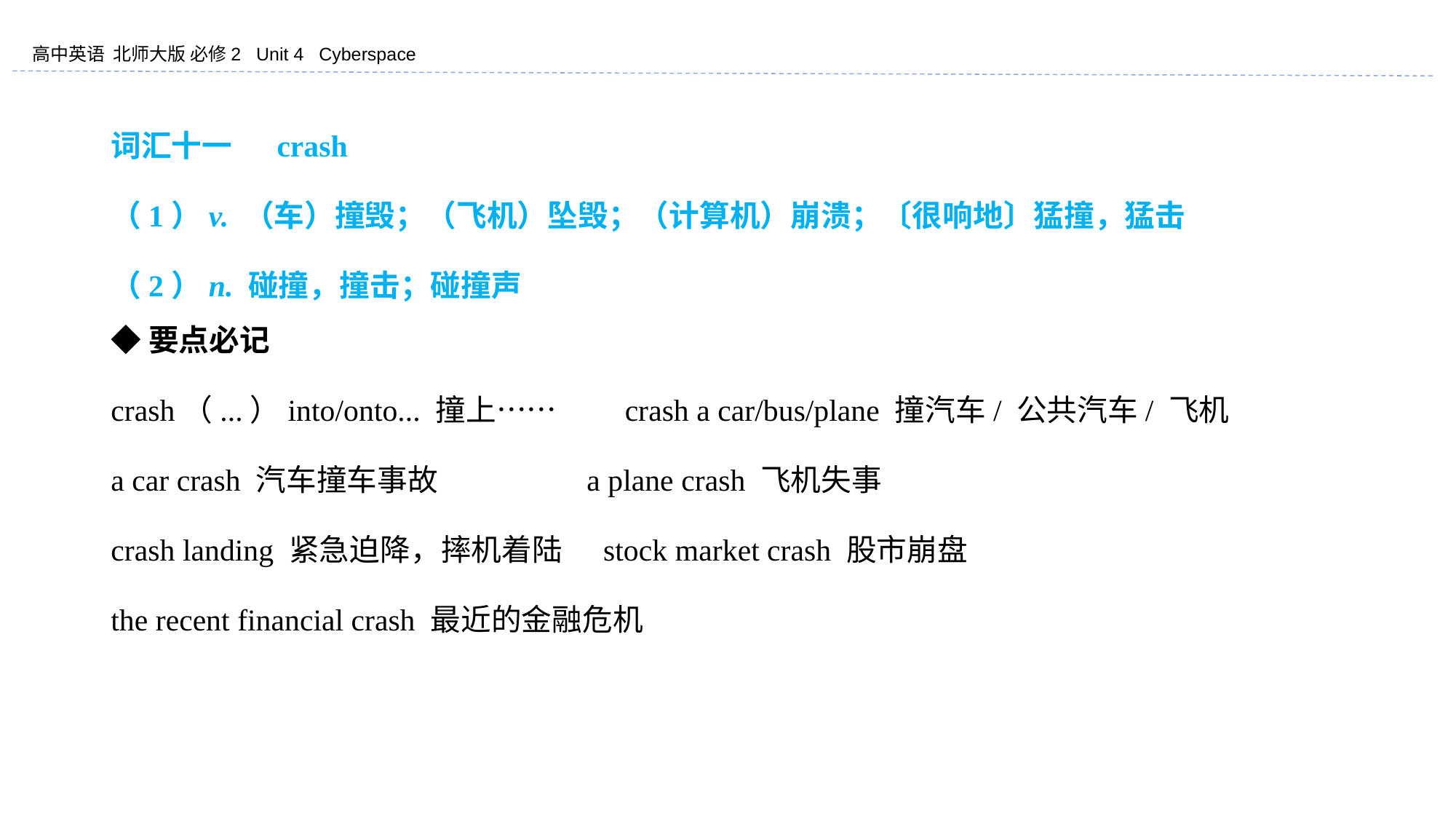

词汇十一 　crash
（1）v. （车）撞毁；（飞机）坠毁；（计算机）崩溃；〔很响地〕猛撞，猛击
（2）n. 碰撞，撞击；碰撞声
◆要点必记
crash（...）into/onto... 撞上……         crash a car/bus/plane 撞汽车/ 公共汽车/ 飞机
a car crash 汽车撞车事故                     a plane crash 飞机失事
crash landing 紧急迫降，摔机着陆     stock market crash 股市崩盘
the recent financial crash 最近的金融危机